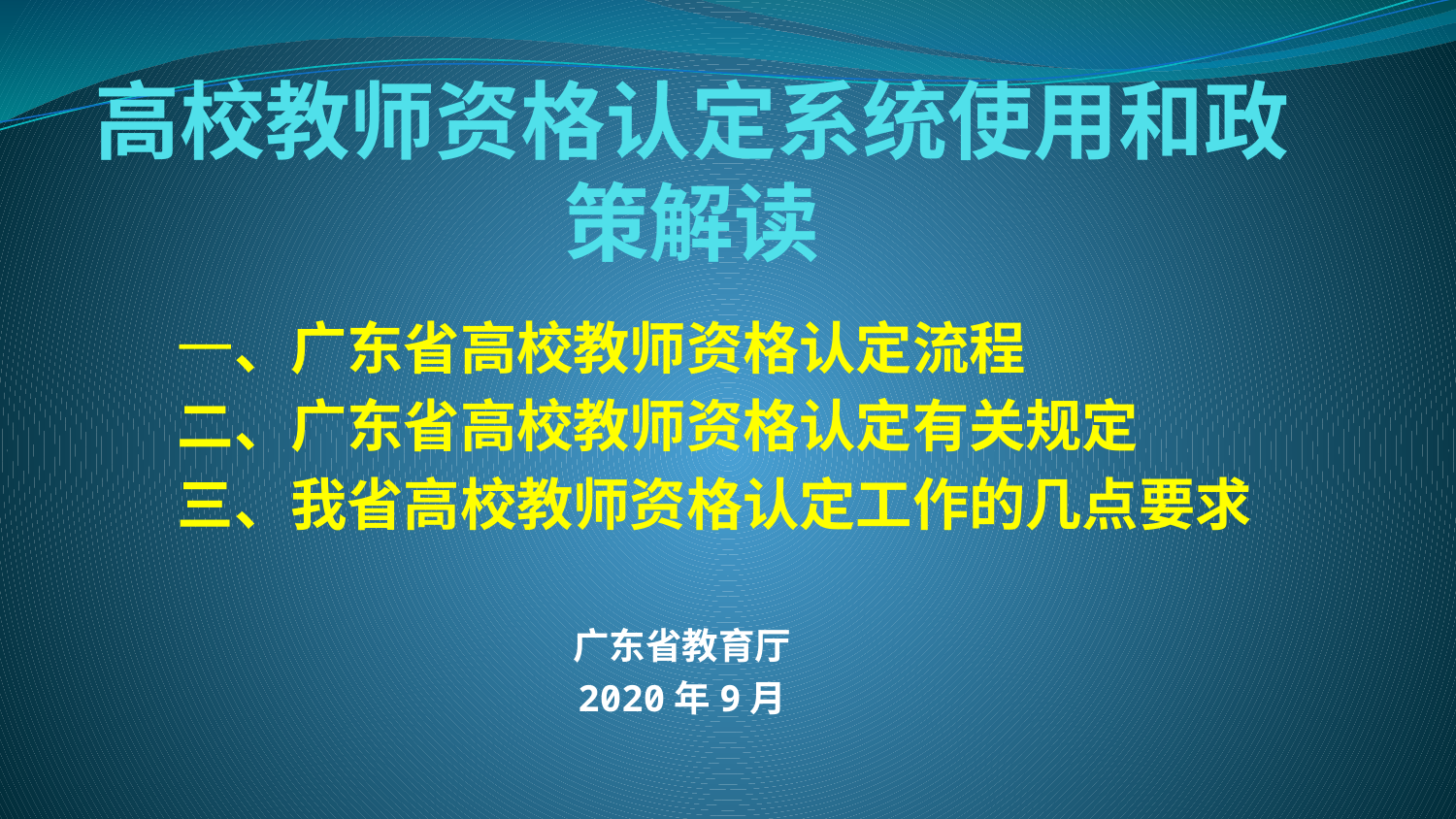

# 高校教师资格认定系统使用和政策解读
一、广东省高校教师资格认定流程
二、广东省高校教师资格认定有关规定
三、我省高校教师资格认定工作的几点要求
广东省教育厅
2020年9月